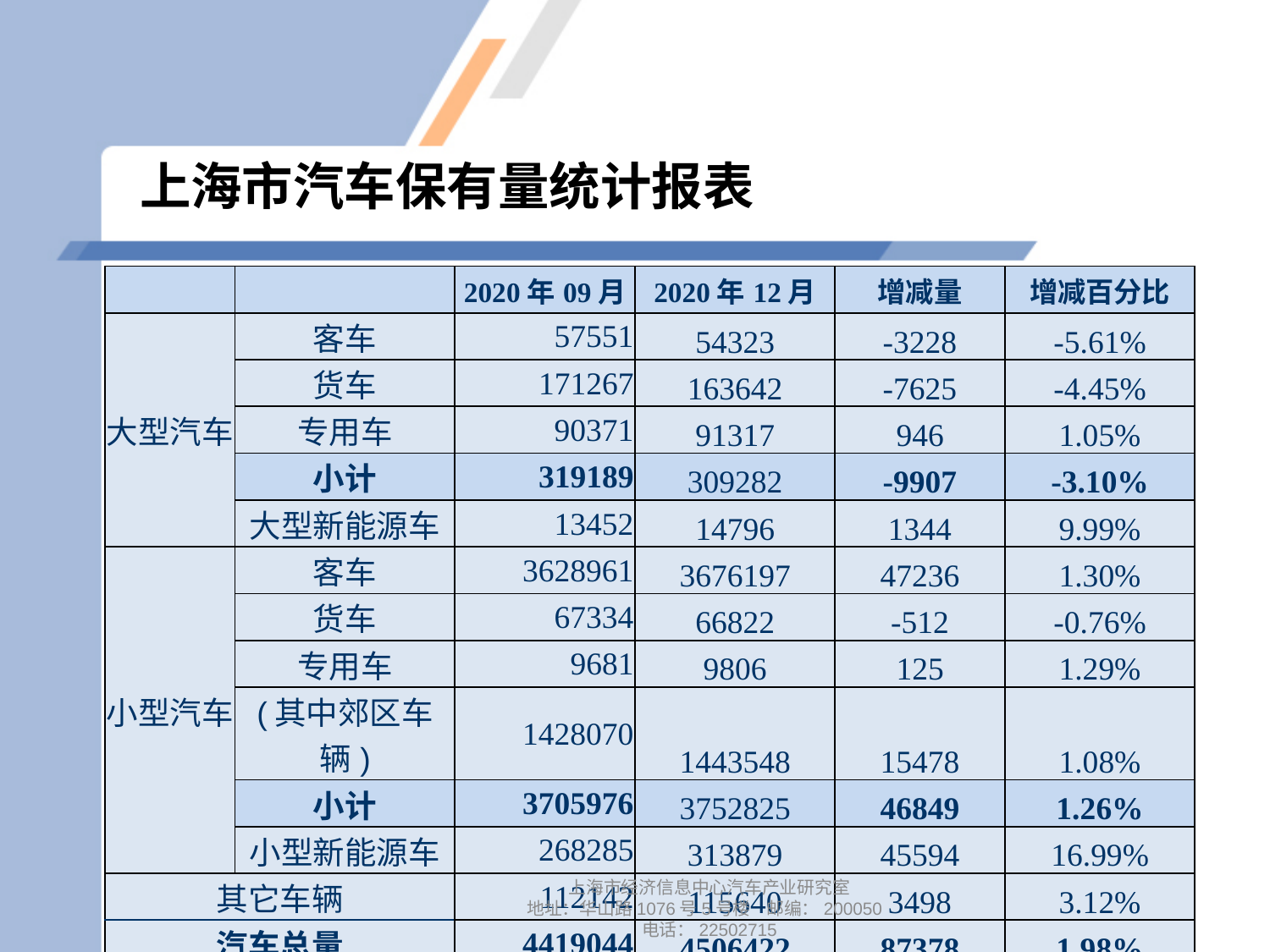

# 上海市汽车保有量统计报表
|  |  | 2020年09月 | 2020年12月 | 增减量 | 增减百分比 |
| --- | --- | --- | --- | --- | --- |
| 大型汽车 | 客车 | 57551 | 54323 | -3228 | -5.61% |
|  | 货车 | 171267 | 163642 | -7625 | -4.45% |
|  | 专用车 | 90371 | 91317 | 946 | 1.05% |
|  | 小计 | 319189 | 309282 | -9907 | -3.10% |
|  | 大型新能源车 | 13452 | 14796 | 1344 | 9.99% |
| 小型汽车 | 客车 | 3628961 | 3676197 | 47236 | 1.30% |
|  | 货车 | 67334 | 66822 | -512 | -0.76% |
|  | 专用车 | 9681 | 9806 | 125 | 1.29% |
|  | (其中郊区车辆) | 1428070 | 1443548 | 15478 | 1.08% |
|  | 小计 | 3705976 | 3752825 | 46849 | 1.26% |
|  | 小型新能源车 | 268285 | 313879 | 45594 | 16.99% |
| 其它车辆 |  | 112142 | 115640 | 3498 | 3.12% |
| 汽车总量 |  | 4419044 | 4506422 | 87378 | 1.98% |

上海市经济信息中心汽车产业研究室
地址：华山路1076号5号楼    邮编：200050
电话：22502715
8